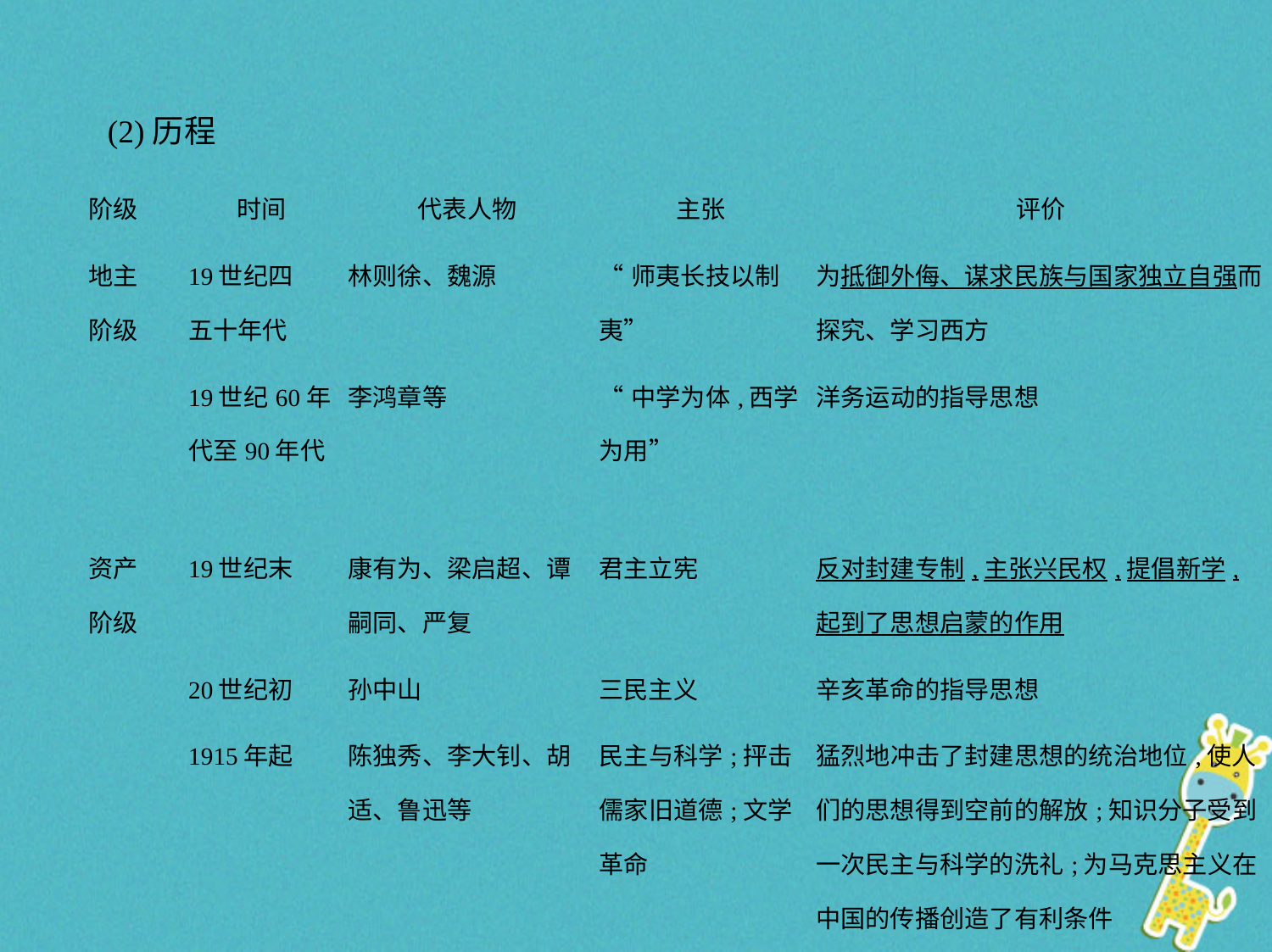

(2)历程
| 阶级 | 时间 | 代表人物 | 主张 | 评价 |
| --- | --- | --- | --- | --- |
| 地主 阶级 | 19世纪四 五十年代 | 林则徐、魏源 | “师夷长技以制夷” | 为抵御外侮、谋求民族与国家独立自强而探究、学习西方 |
|  | 19世纪60年 代至90年代 | 李鸿章等 | “中学为体,西学为用” | 洋务运动的指导思想 |
| 资产 阶级 | 19世纪末 | 康有为、梁启超、谭嗣同、严复 | 君主立宪 | 反对封建专制,主张兴民权,提倡新学,起到了思想启蒙的作用 |
|  | 20世纪初 | 孙中山 | 三民主义 | 辛亥革命的指导思想 |
|  | 1915年起 | 陈独秀、李大钊、胡适、鲁迅等 | 民主与科学;抨击儒家旧道德;文学革命 | 猛烈地冲击了封建思想的统治地位,使人们的思想得到空前的解放;知识分子受到一次民主与科学的洗礼;为马克思主义在中国的传播创造了有利条件 |
| 无产阶级 | 五四运动后 | 陈独秀、李大钊 | 宣传马克思主义 | 中国共产党成立的思想基础 |